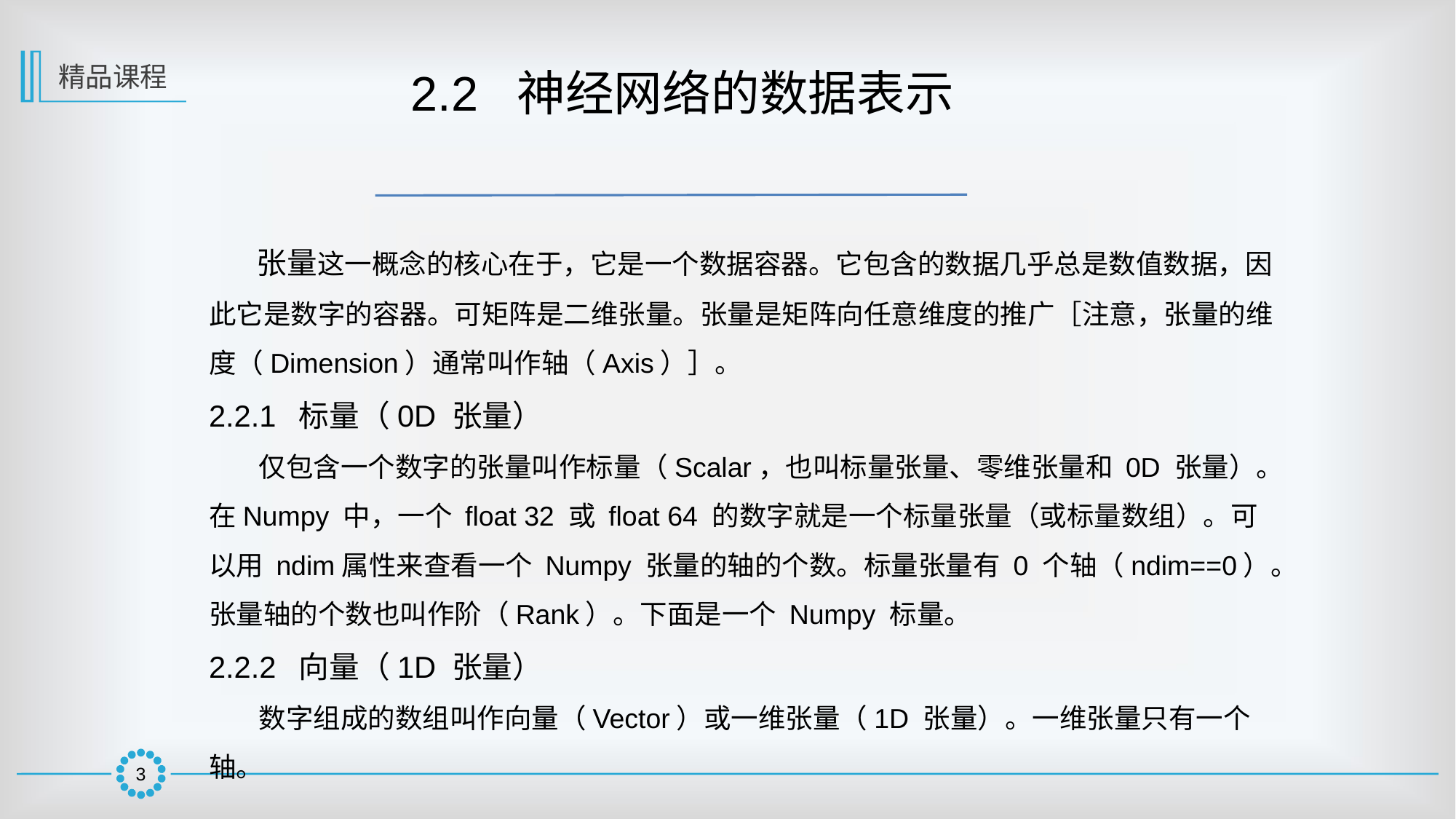

精品课程
 2.2  神经网络的数据表示

      张量这一概念的核心在于，它是一个数据容器。它包含的数据几乎总是数值数据，因此它是数字的容器。可矩阵是二维张量。张量是矩阵向任意维度的推广［注意，张量的维度（Dimension）通常叫作轴（Axis）］。
2.2.1 标量（0D 张量）
       仅包含一个数字的张量叫作标量（Scalar，也叫标量张量、零维张量和 0D 张量）。在Numpy 中，一个 float 32 或 float 64 的数字就是一个标量张量（或标量数组）。可以用 ndim属性来查看一个 Numpy 张量的轴的个数。标量张量有 0 个轴（ndim==0）。张量轴的个数也叫作阶（Rank）。下面是一个 Numpy 标量。
2.2.2 向量（1D 张量）
       数字组成的数组叫作向量（Vector）或一维张量（1D 张量）。一维张量只有一个轴。

3